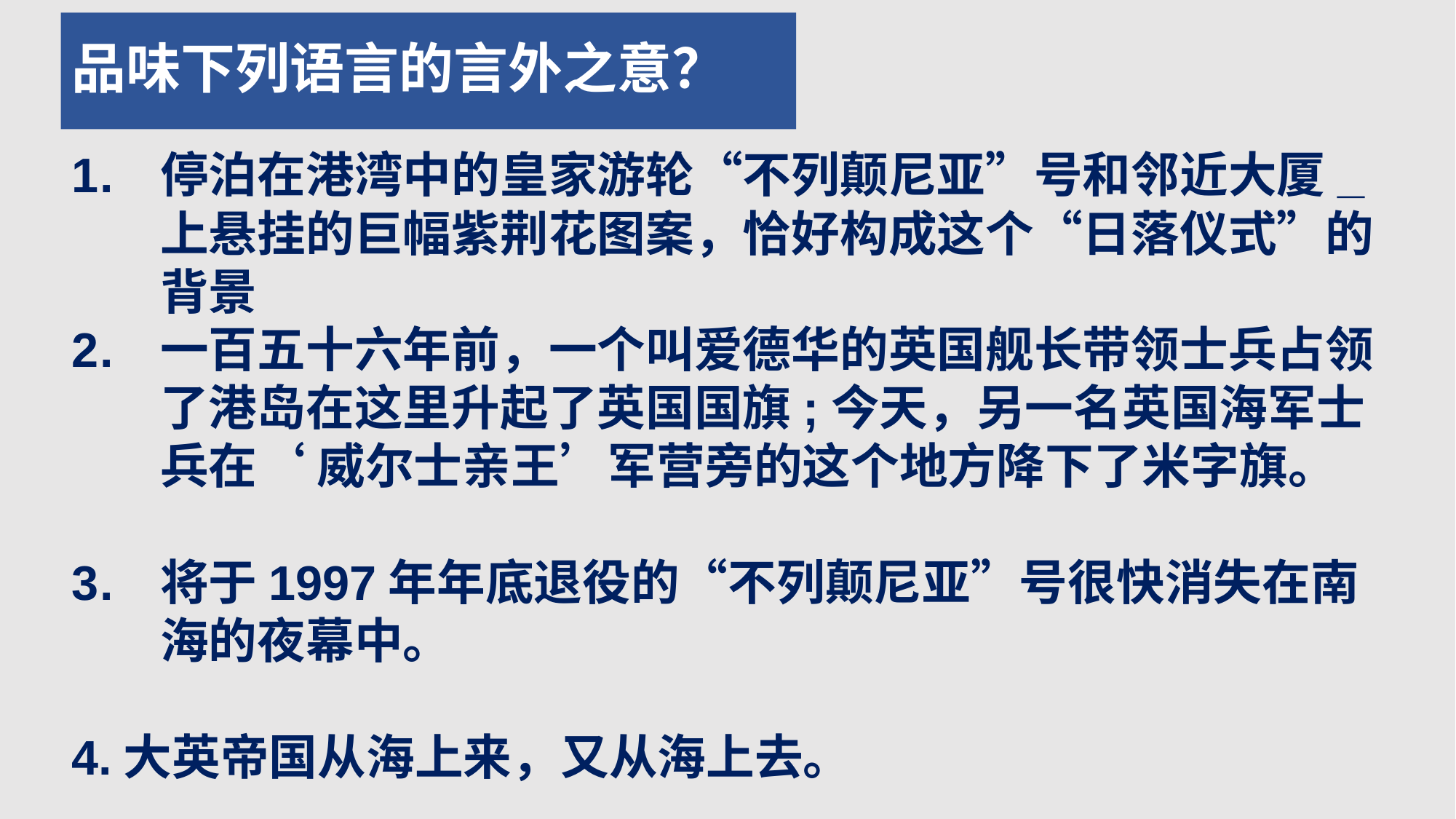

# 品味下列语言的言外之意？
停泊在港湾中的皇家游轮“不列颠尼亚”号和邻近大厦_上悬挂的巨幅紫荆花图案，恰好构成这个“日落仪式”的背景
一百五十六年前，一个叫爱德华的英国舰长带领士兵占领了港岛在这里升起了英国国旗;今天，另一名英国海军士兵在‘ 威尔士亲王’军营旁的这个地方降下了米字旗。

将于1997年年底退役的“不列颠尼亚”号很快消失在南海的夜幕中。

4.大英帝国从海上来，又从海上去。